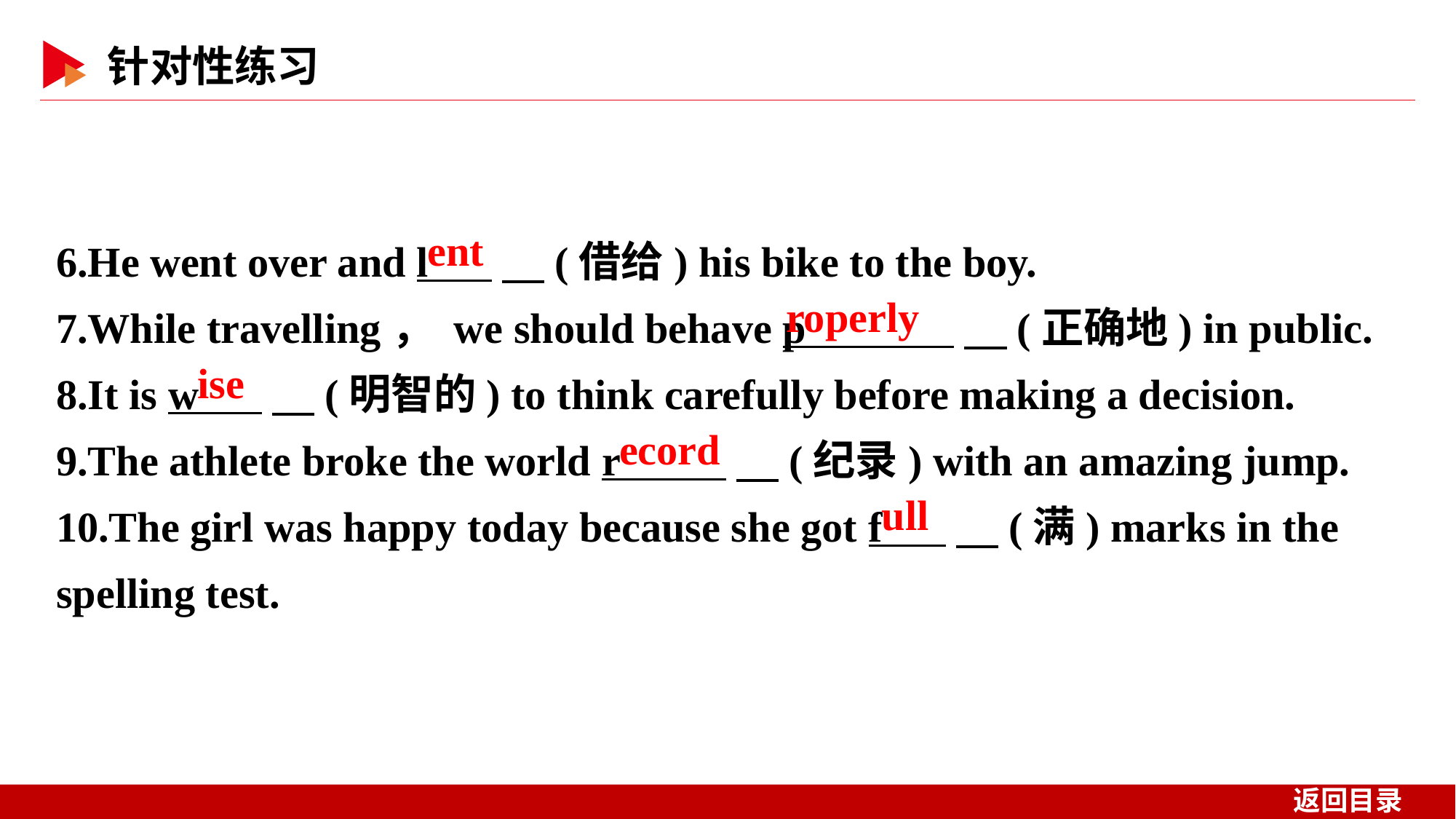

6.He went over and l      　(借给) his bike to the boy.
7.While travelling， we should behave p              　(正确地) in public.
8.It is w      　(明智的) to think carefully before making a decision.
9.The athlete broke the world r          　(纪录) with an amazing jump.
10.The girl was happy today because she got f      　(满) marks in the spelling test.
ent
roperly
ise
ecord
ull